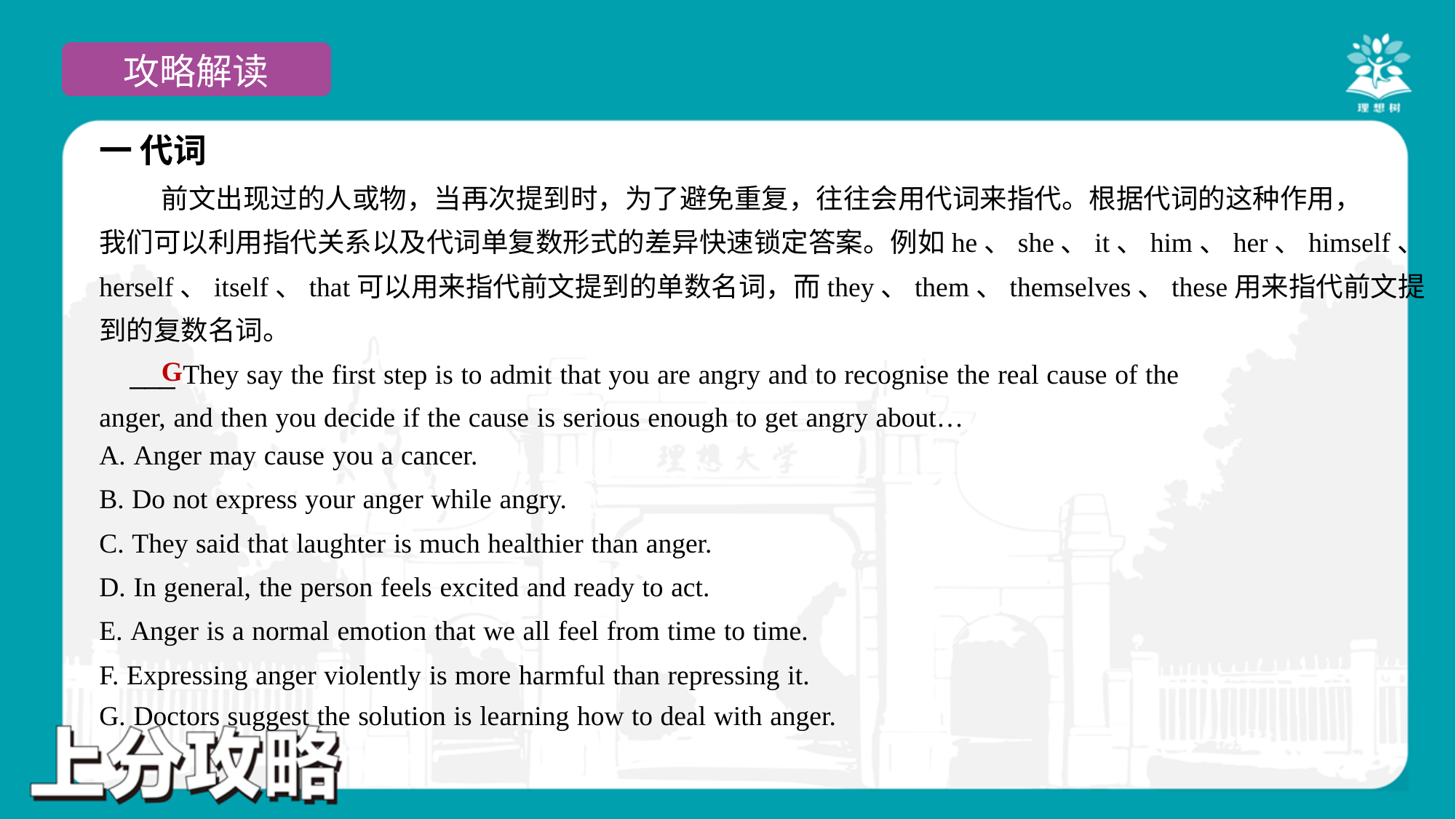

一 代词
         前文出现过的人或物，当再次提到时，为了避免重复，往往会用代词来指代。根据代词的这种作用，
我们可以利用指代关系以及代词单复数形式的差异快速锁定答案。例如he、she、it、him、her、himself、
herself、itself、that可以用来指代前文提到的单数名词，而they、them、themselves、these用来指代前文提
到的复数名词。
    ___ They say the first step is to admit that you are angry and to recognise the real cause of the
anger, and then you decide if the cause is serious enough to get angry about…
G
A. Anger may cause you a cancer.
B. Do not express your anger while angry.
C. They said that laughter is much healthier than anger.
D. In general, the person feels excited and ready to act.
E. Anger is a normal emotion that we all feel from time to time.
F. Expressing anger violently is more harmful than repressing it.
G. Doctors suggest the solution is learning how to deal with anger.